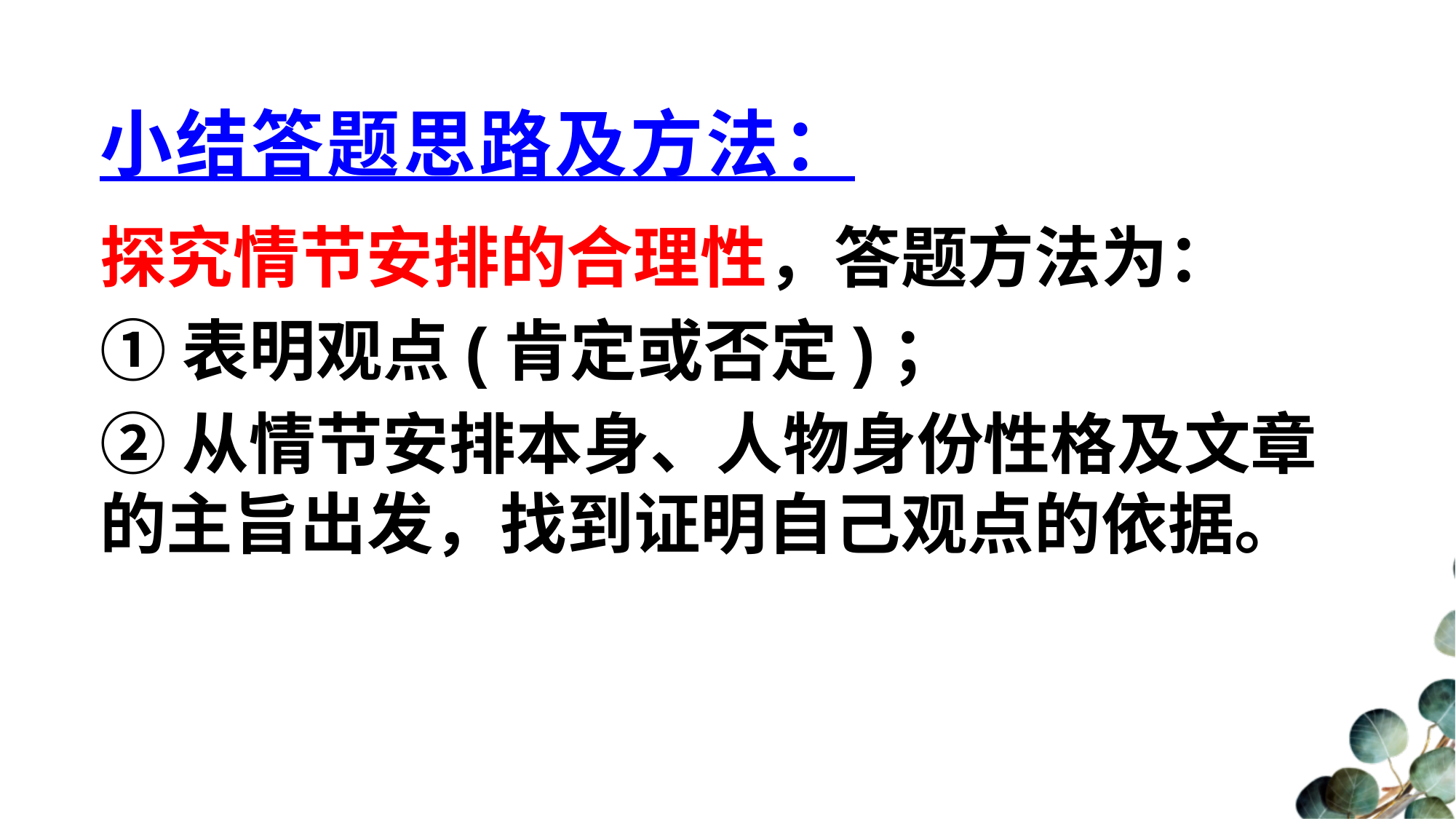

# 小结答题思路及方法：
探究情节安排的合理性，答题方法为：
①表明观点(肯定或否定)；
②从情节安排本身、人物身份性格及文章的主旨出发，找到证明自己观点的依据。